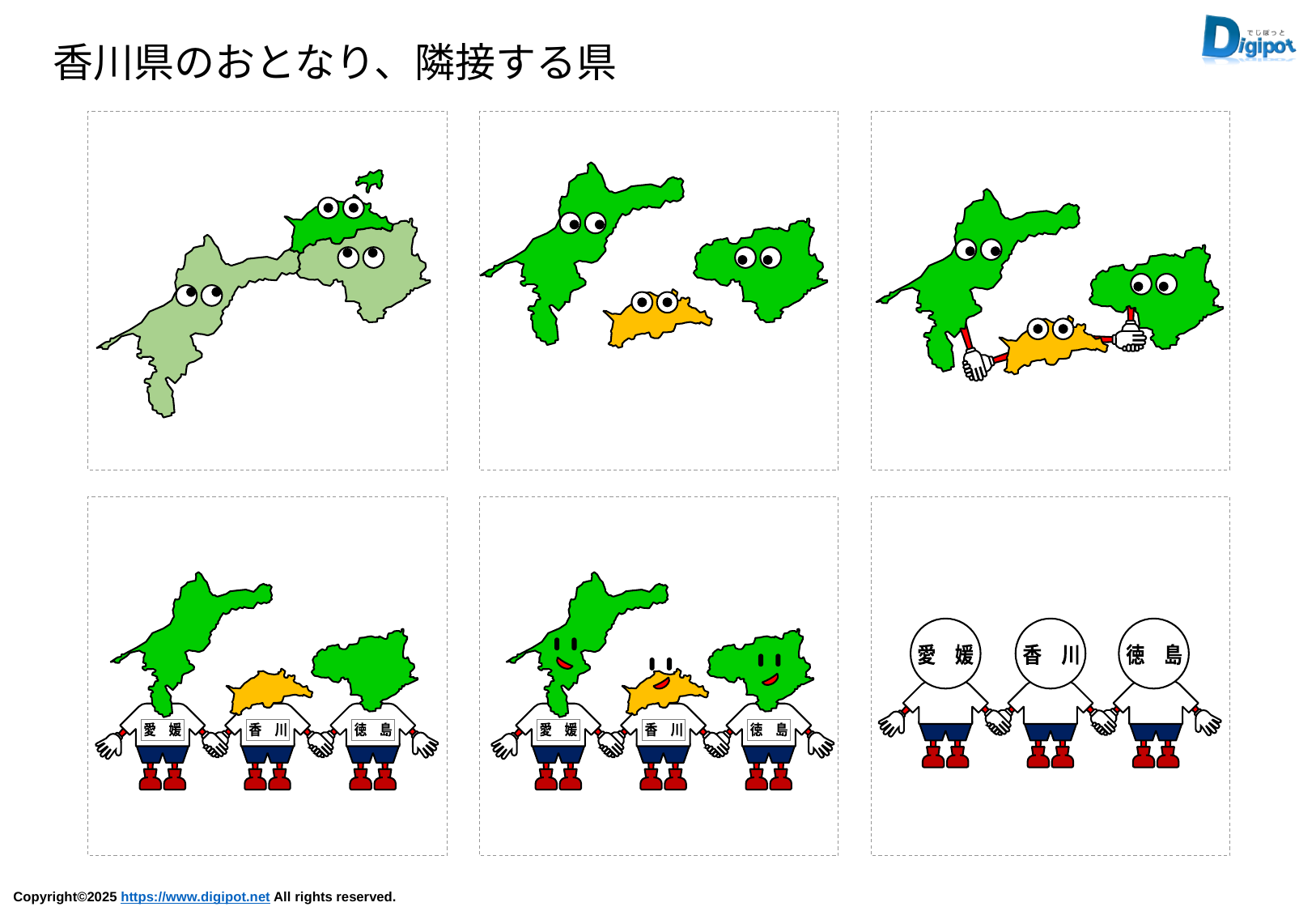

香川県のおとなり、隣接する県

愛　媛

香　川

徳　島

愛　媛

香　川

徳　島

愛　媛

香　川

徳　島